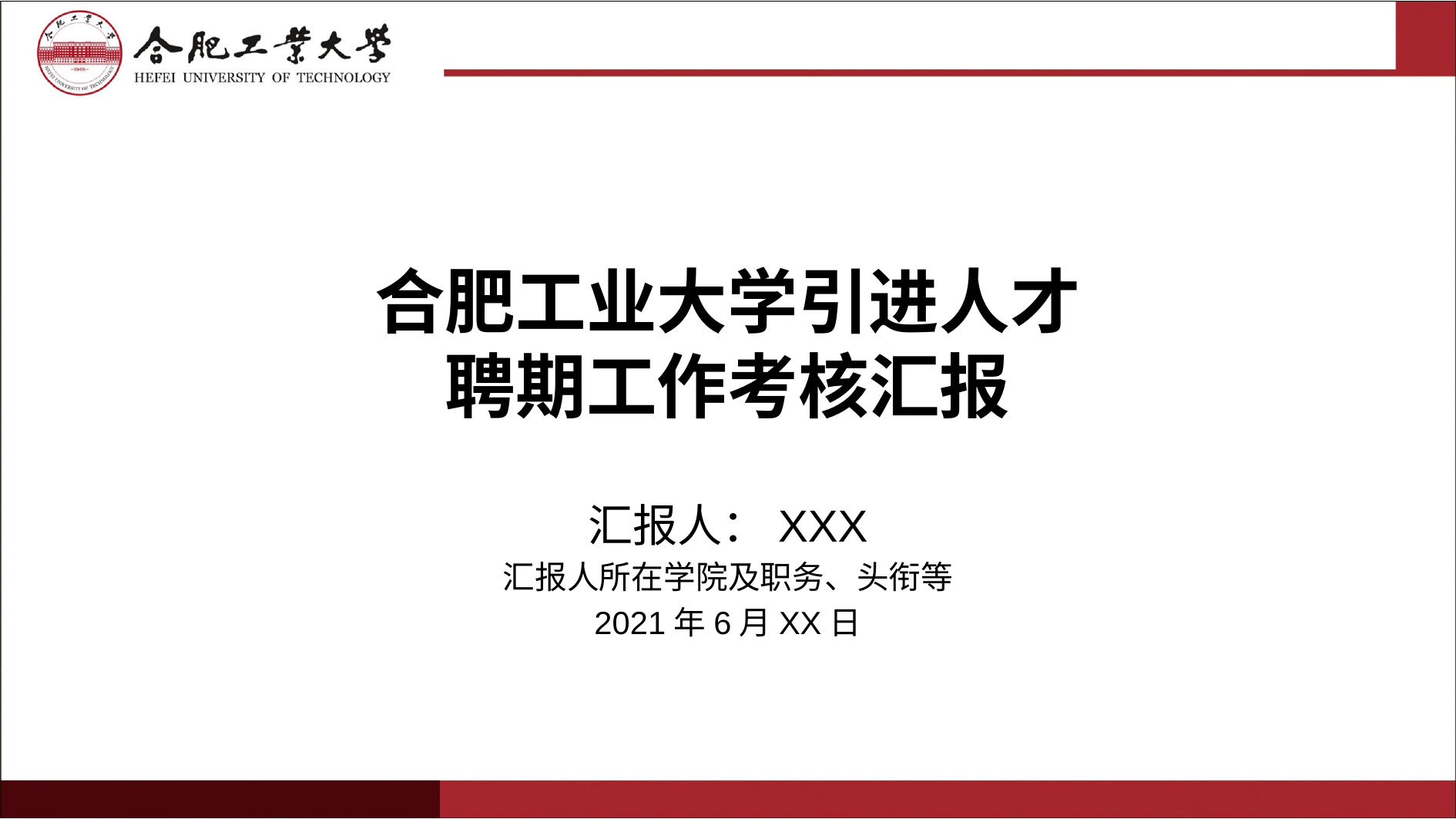

# 合肥工业大学引进人才 聘期工作考核汇报
汇报人：XXX
汇报人所在学院及职务、头衔等
2021年6月XX日